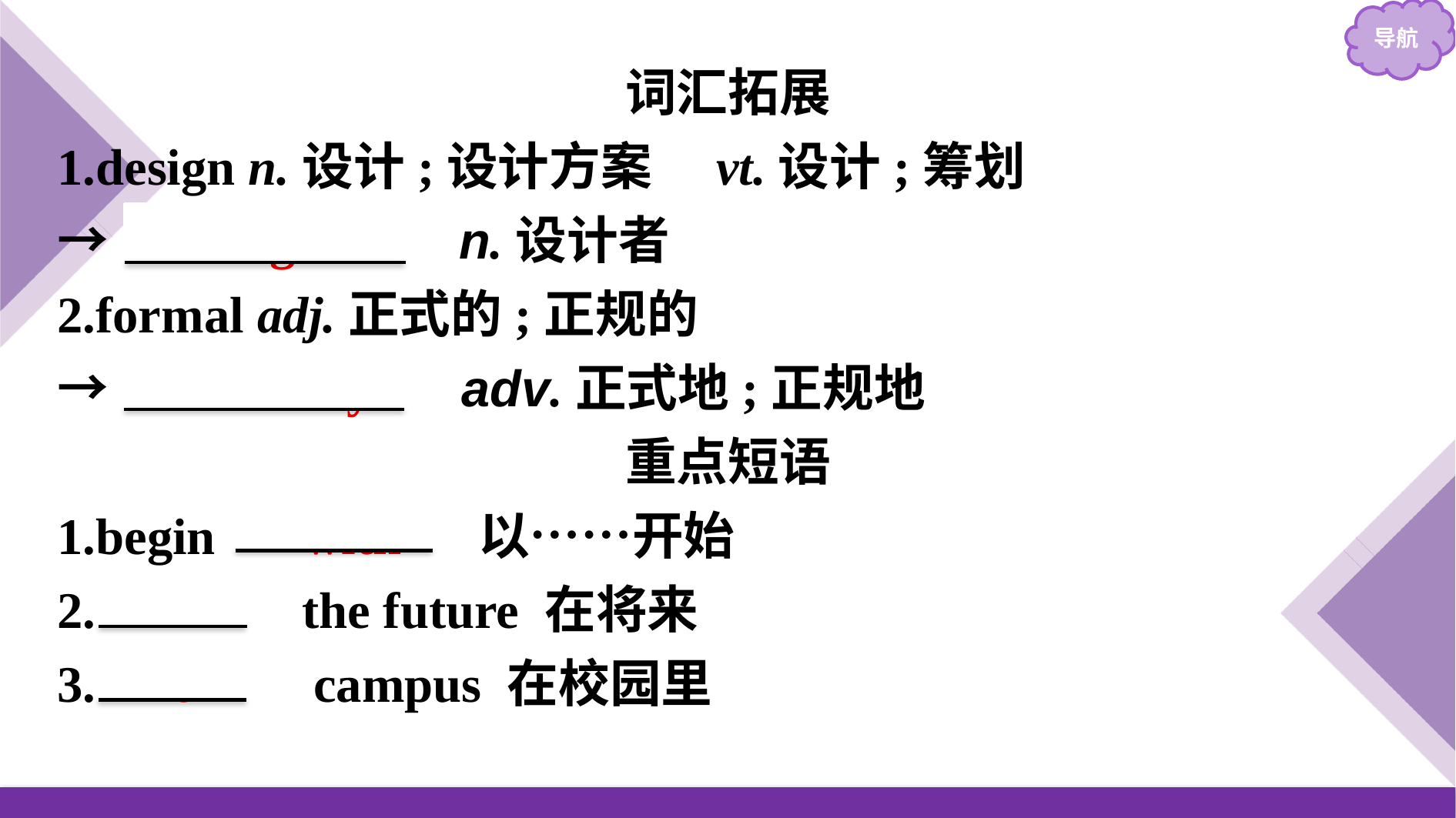

词汇拓展
1.design n.设计;设计方案　vt.设计;筹划
→　designer　 n.设计者
2.formal adj.正式的;正规的
→　formally　 adv.正式地;正规地
重点短语
1.begin 　with　 以……开始
2.　in　 the future 在将来
3.　on　 campus 在校园里